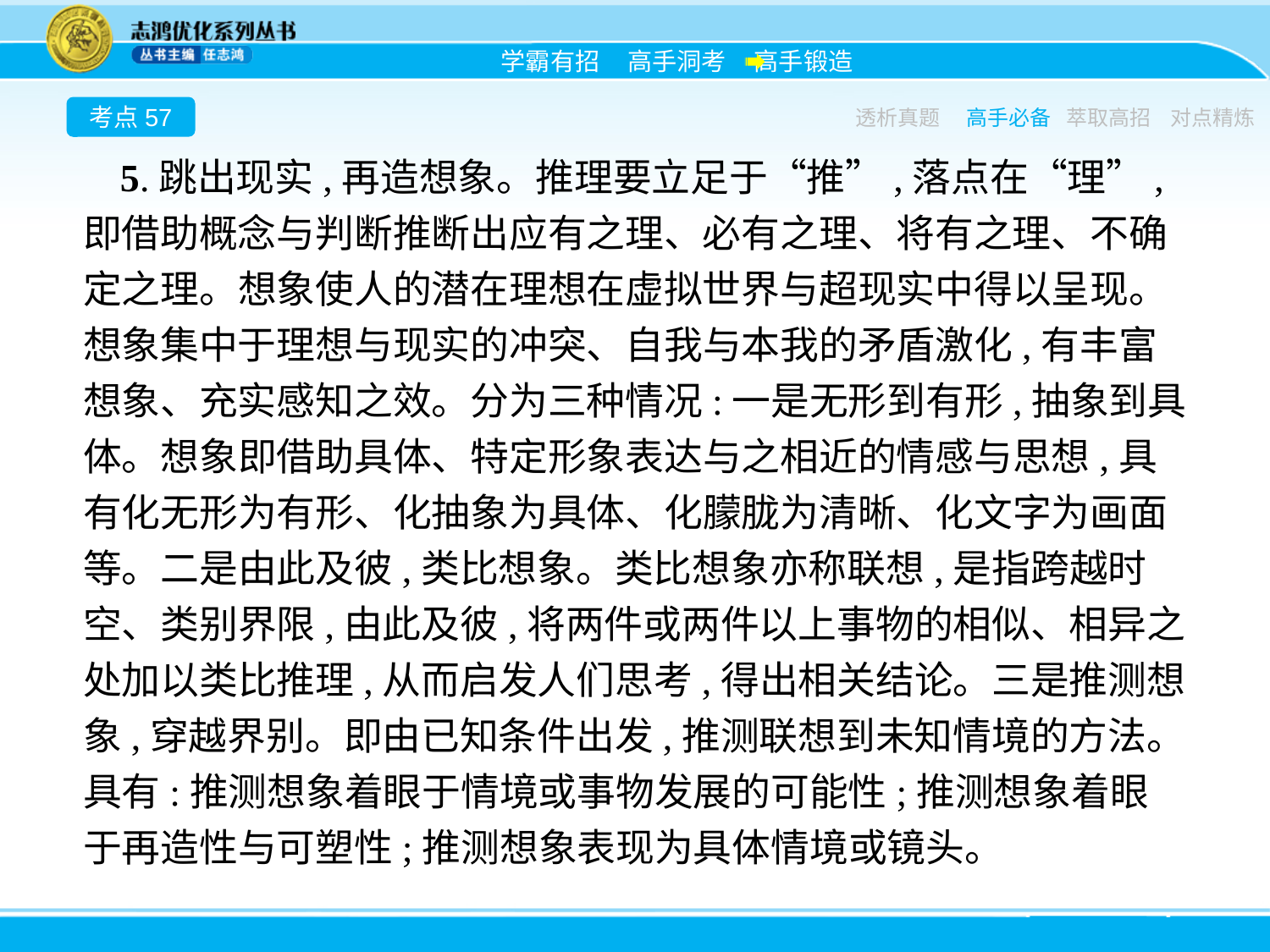

考点57
透析真题
高手必备
萃取高招
对点精炼
5.跳出现实,再造想象。推理要立足于“推”,落点在“理”,即借助概念与判断推断出应有之理、必有之理、将有之理、不确定之理。想象使人的潜在理想在虚拟世界与超现实中得以呈现。想象集中于理想与现实的冲突、自我与本我的矛盾激化,有丰富想象、充实感知之效。分为三种情况:一是无形到有形,抽象到具体。想象即借助具体、特定形象表达与之相近的情感与思想,具有化无形为有形、化抽象为具体、化朦胧为清晰、化文字为画面等。二是由此及彼,类比想象。类比想象亦称联想,是指跨越时空、类别界限,由此及彼,将两件或两件以上事物的相似、相异之处加以类比推理,从而启发人们思考,得出相关结论。三是推测想象,穿越界别。即由已知条件出发,推测联想到未知情境的方法。具有:推测想象着眼于情境或事物发展的可能性;推测想象着眼于再造性与可塑性;推测想象表现为具体情境或镜头。